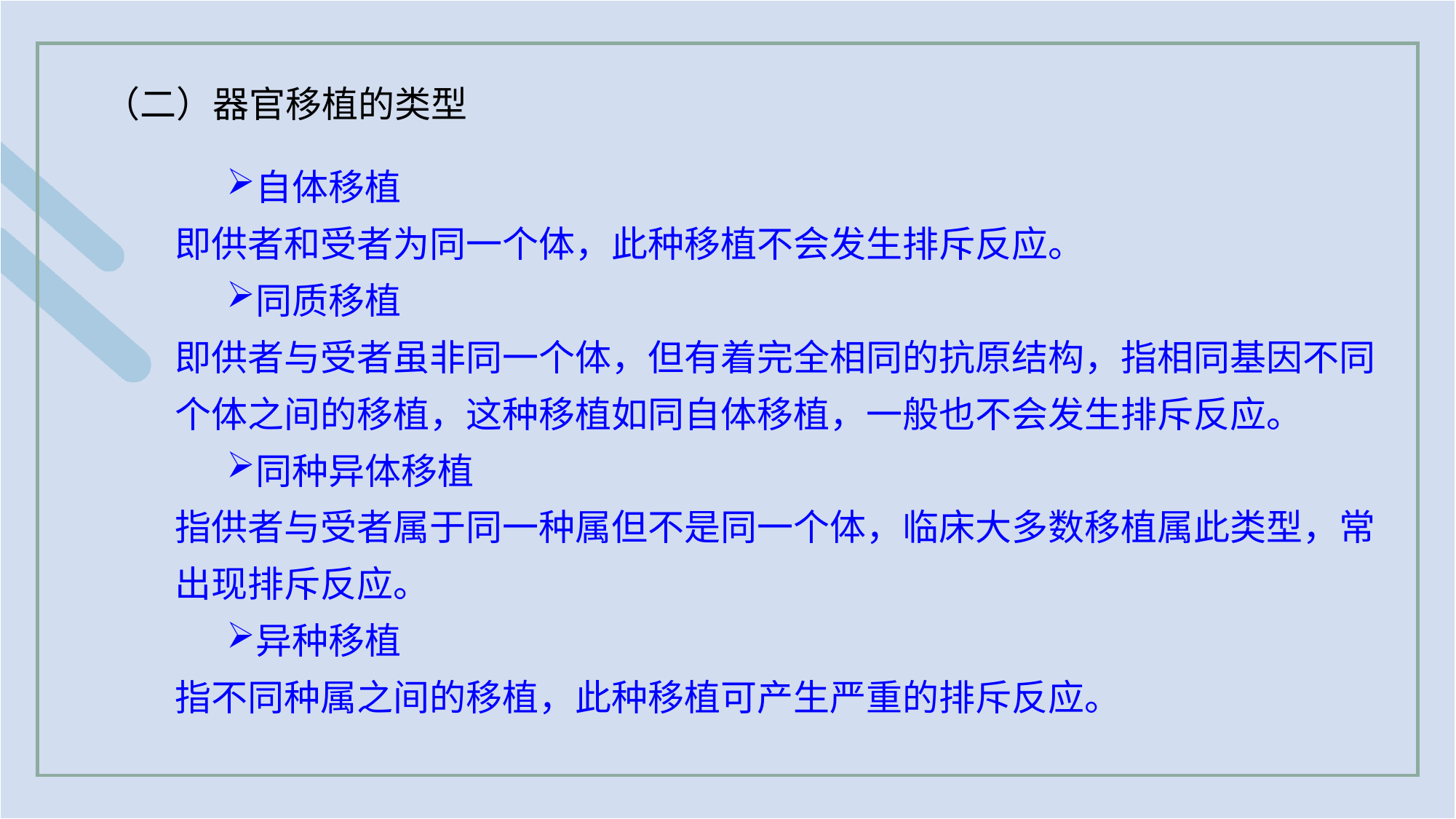

（二）器官移植的类型
自体移植
即供者和受者为同一个体，此种移植不会发生排斥反应。
同质移植
即供者与受者虽非同一个体，但有着完全相同的抗原结构，指相同基因不同个体之间的移植，这种移植如同自体移植，一般也不会发生排斥反应。
同种异体移植
指供者与受者属于同一种属但不是同一个体，临床大多数移植属此类型，常出现排斥反应。
异种移植
指不同种属之间的移植，此种移植可产生严重的排斥反应。